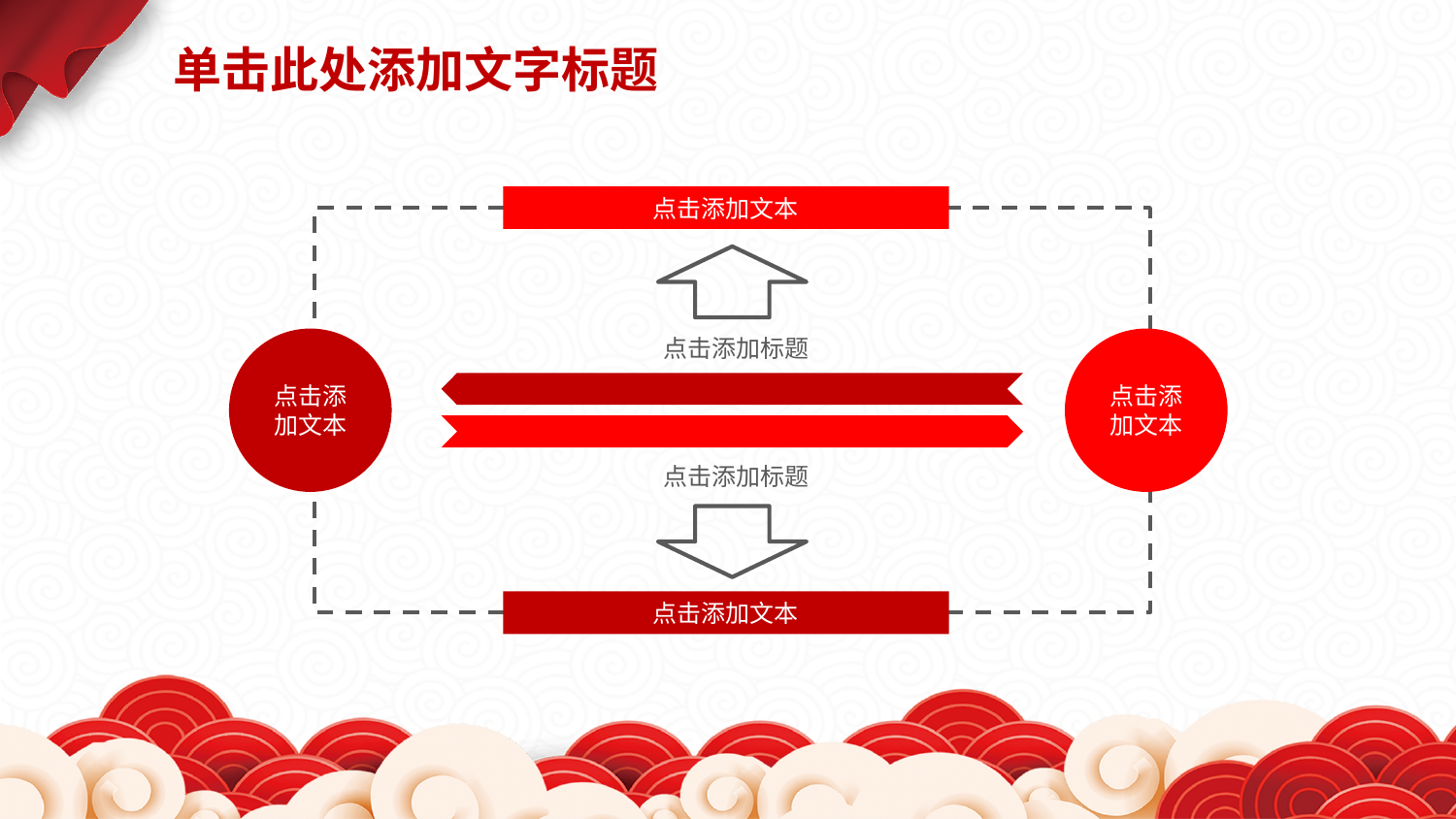

单击此处添加文字标题
点击添加文本

点击添加标题
点击添加文本
点击添加文本

点击添加标题

点击添加文本